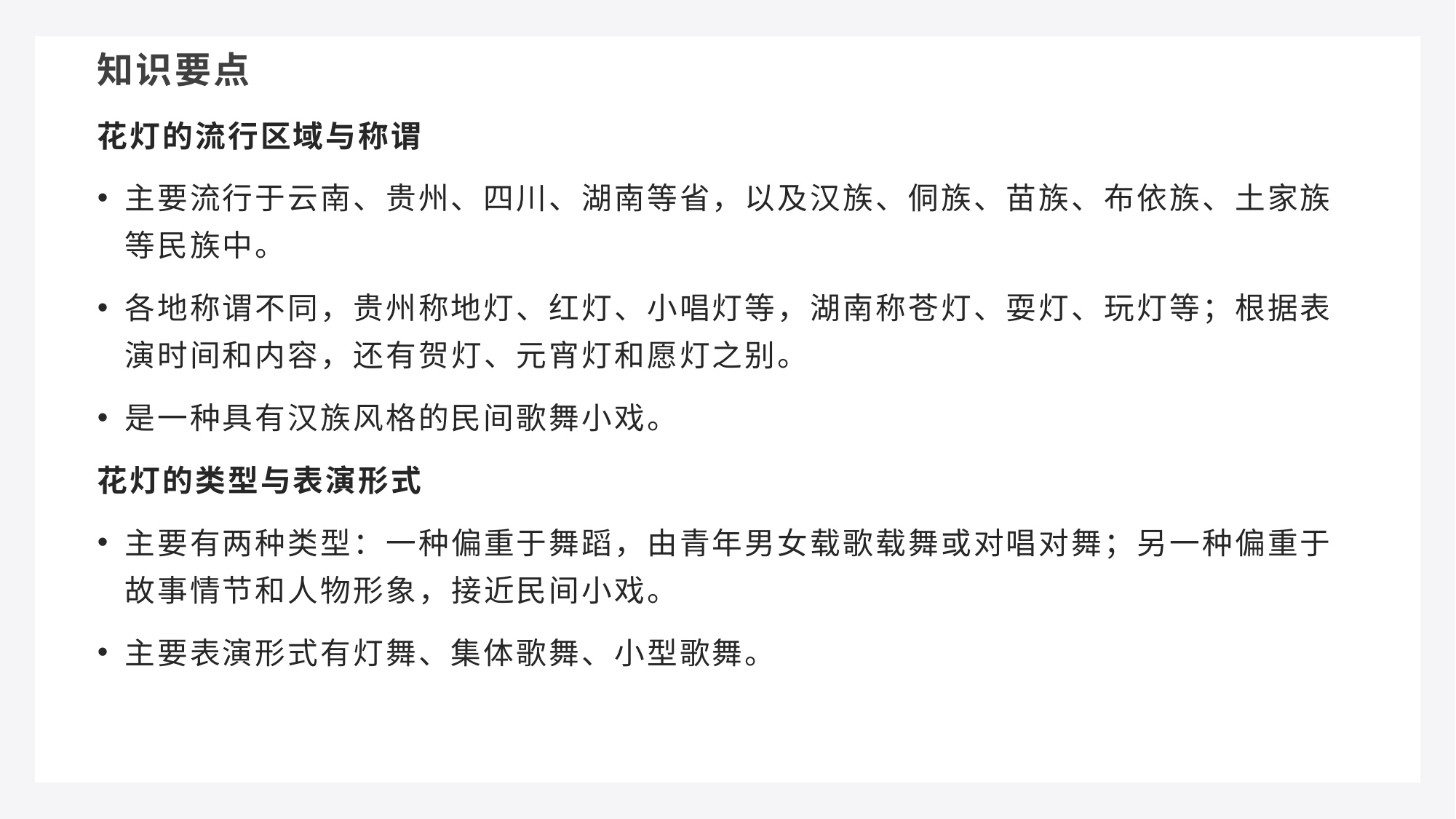

知识要点
花灯的流行区域与称谓
主要流行于云南、贵州、四川、湖南等省，以及汉族、侗族、苗族、布依族、土家族等民族中。
各地称谓不同，贵州称地灯、红灯、小唱灯等，湖南称苍灯、耍灯、玩灯等；根据表演时间和内容，还有贺灯、元宵灯和愿灯之别。
是一种具有汉族风格的民间歌舞小戏。
花灯的类型与表演形式
主要有两种类型：一种偏重于舞蹈，由青年男女载歌载舞或对唱对舞；另一种偏重于故事情节和人物形象，接近民间小戏。
主要表演形式有灯舞、集体歌舞、小型歌舞。